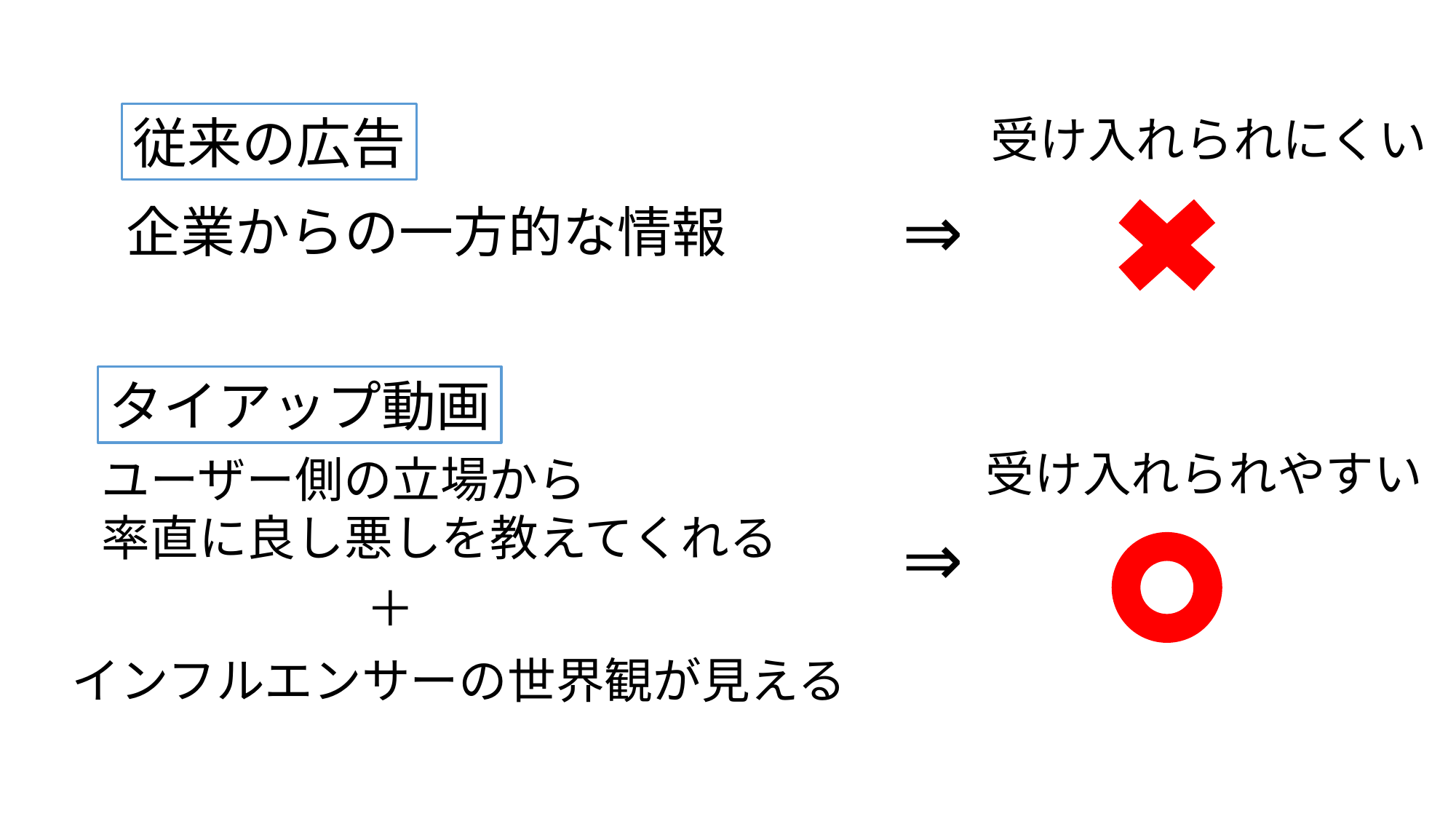

#
従来の広告
受け入れられにくい

⇒

企業からの一方的な情報
タイアップ動画
受け入れられやすい
ユーザー側の立場から
率直に良し悪しを教えてくれる
⇒

＋
インフルエンサーの世界観が見える